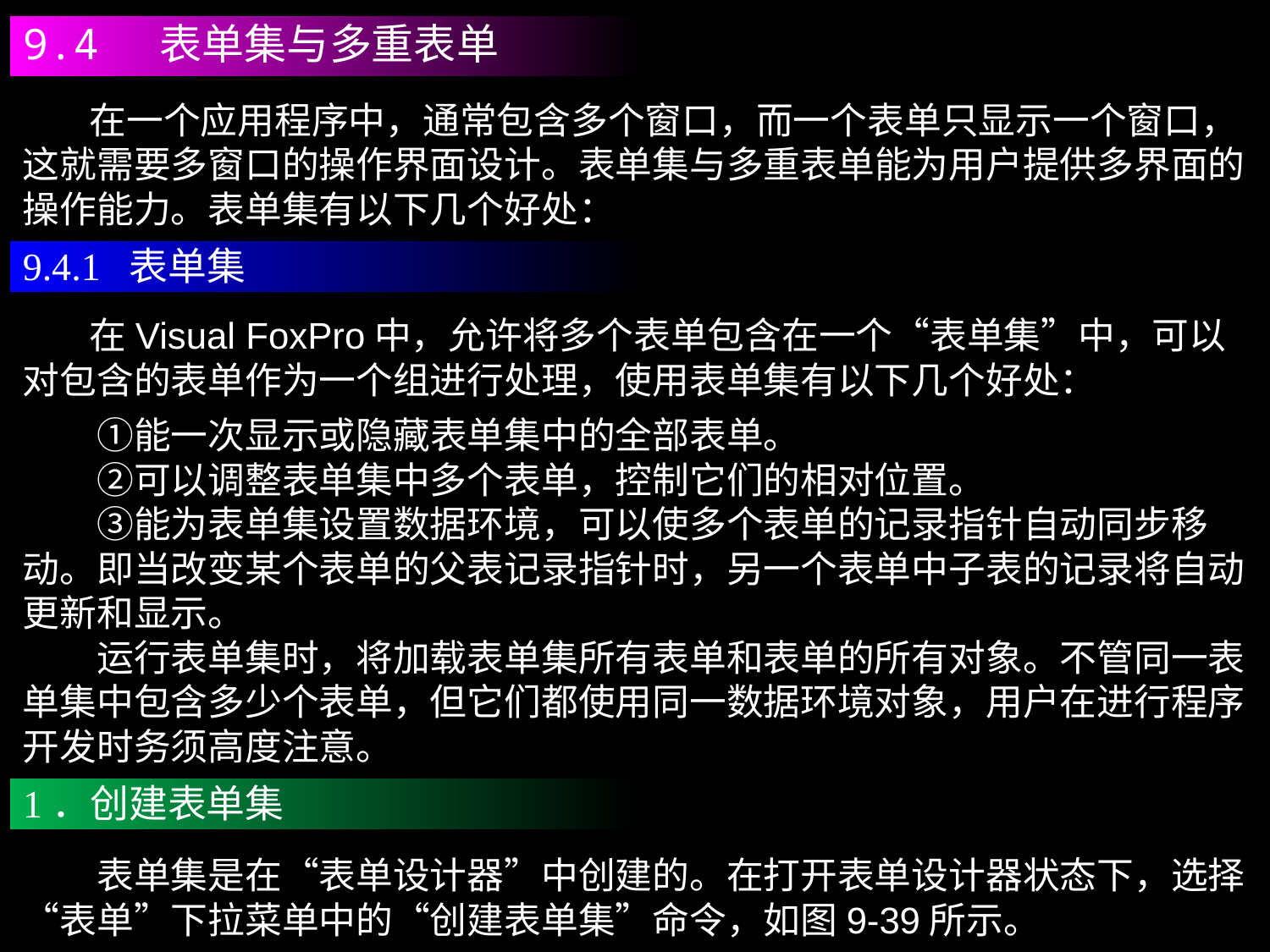

9.4  表单集与多重表单
       在一个应用程序中，通常包含多个窗口，而一个表单只显示一个窗口，这就需要多窗口的操作界面设计。表单集与多重表单能为用户提供多界面的操作能力。表单集有以下几个好处：
9.4.1  表单集
       在Visual FoxPro中，允许将多个表单包含在一个“表单集”中，可以对包含的表单作为一个组进行处理，使用表单集有以下几个好处：
　　①能一次显示或隐藏表单集中的全部表单。
　　②可以调整表单集中多个表单，控制它们的相对位置。
　　③能为表单集设置数据环境，可以使多个表单的记录指针自动同步移动。即当改变某个表单的父表记录指针时，另一个表单中子表的记录将自动更新和显示。
　　运行表单集时，将加载表单集所有表单和表单的所有对象。不管同一表单集中包含多少个表单，但它们都使用同一数据环境对象，用户在进行程序开发时务须高度注意。
1．创建表单集
　　表单集是在“表单设计器”中创建的。在打开表单设计器状态下，选择“表单”下拉菜单中的“创建表单集”命令，如图9-39所示。